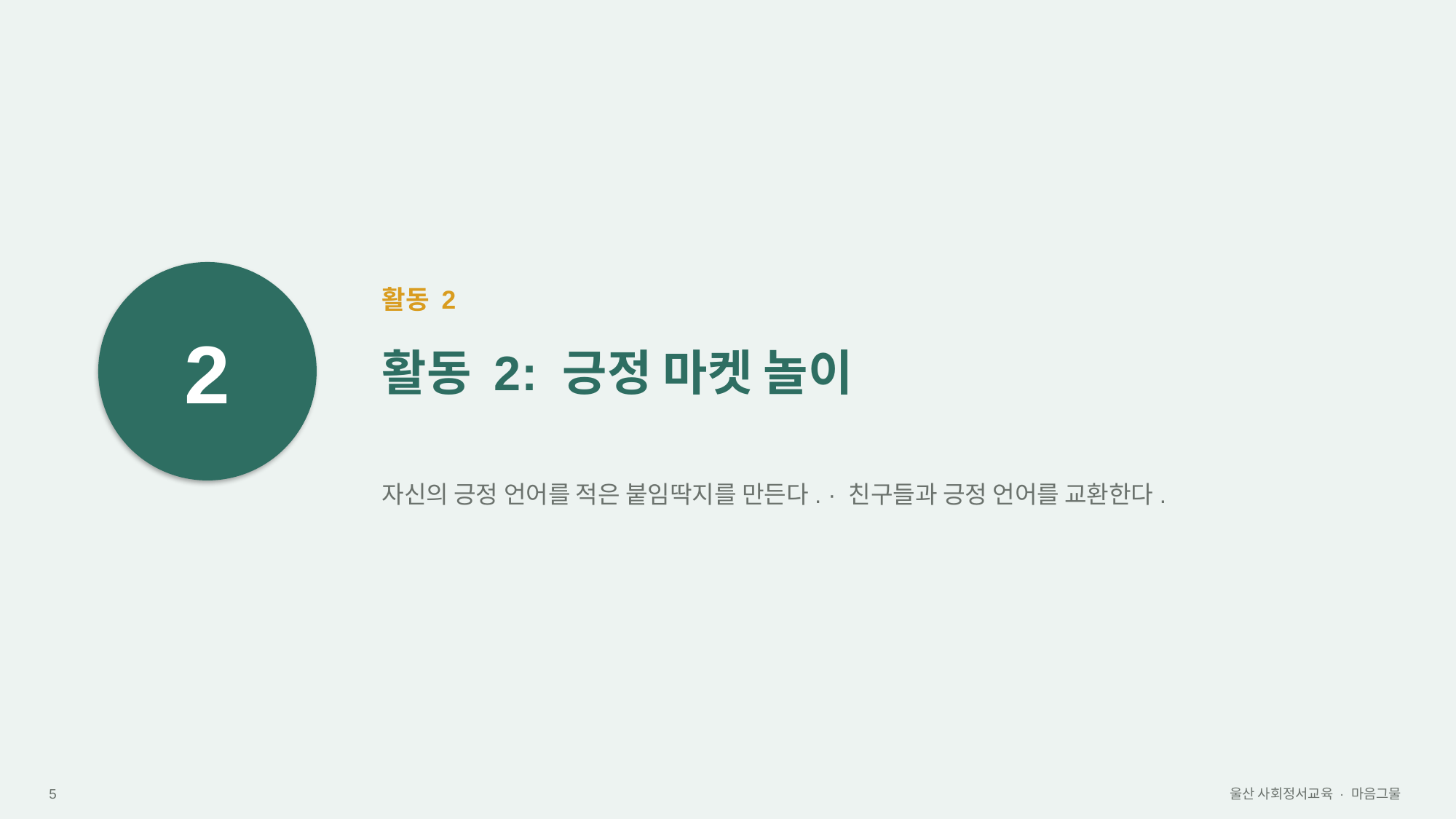

2
활동 2
활동 2: 긍정 마켓 놀이
자신의 긍정 언어를 적은 붙임딱지를 만든다. · 친구들과 긍정 언어를 교환한다.
5
울산 사회정서교육 · 마음그물